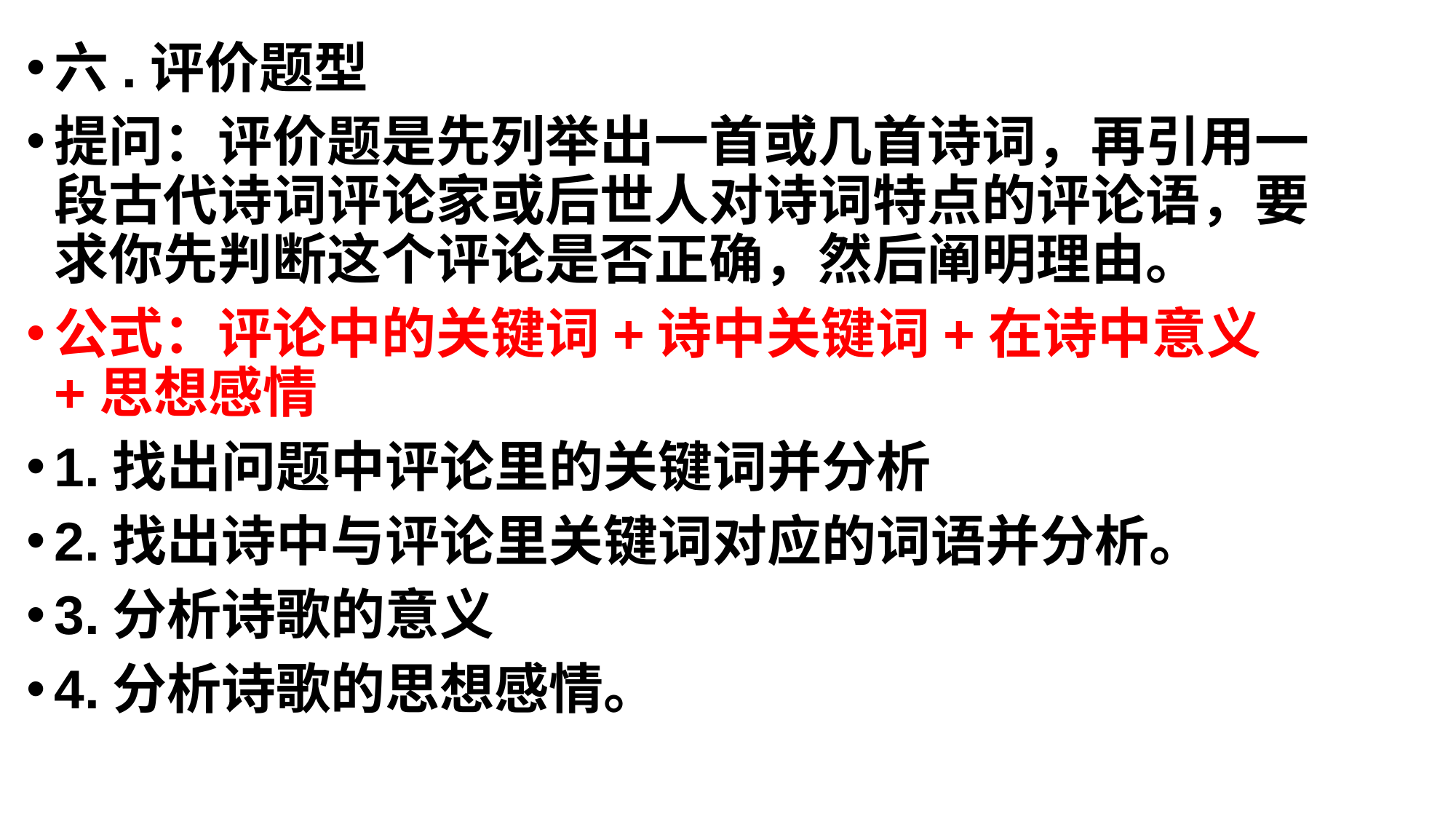

六.评价题型
提问：评价题是先列举出一首或几首诗词，再引用一段古代诗词评论家或后世人对诗词特点的评论语，要求你先判断这个评论是否正确，然后阐明理由。
公式：评论中的关键词+诗中关键词+在诗中意义+思想感情
1.找出问题中评论里的关键词并分析
2.找出诗中与评论里关键词对应的词语并分析。
3.分析诗歌的意义
4.分析诗歌的思想感情。